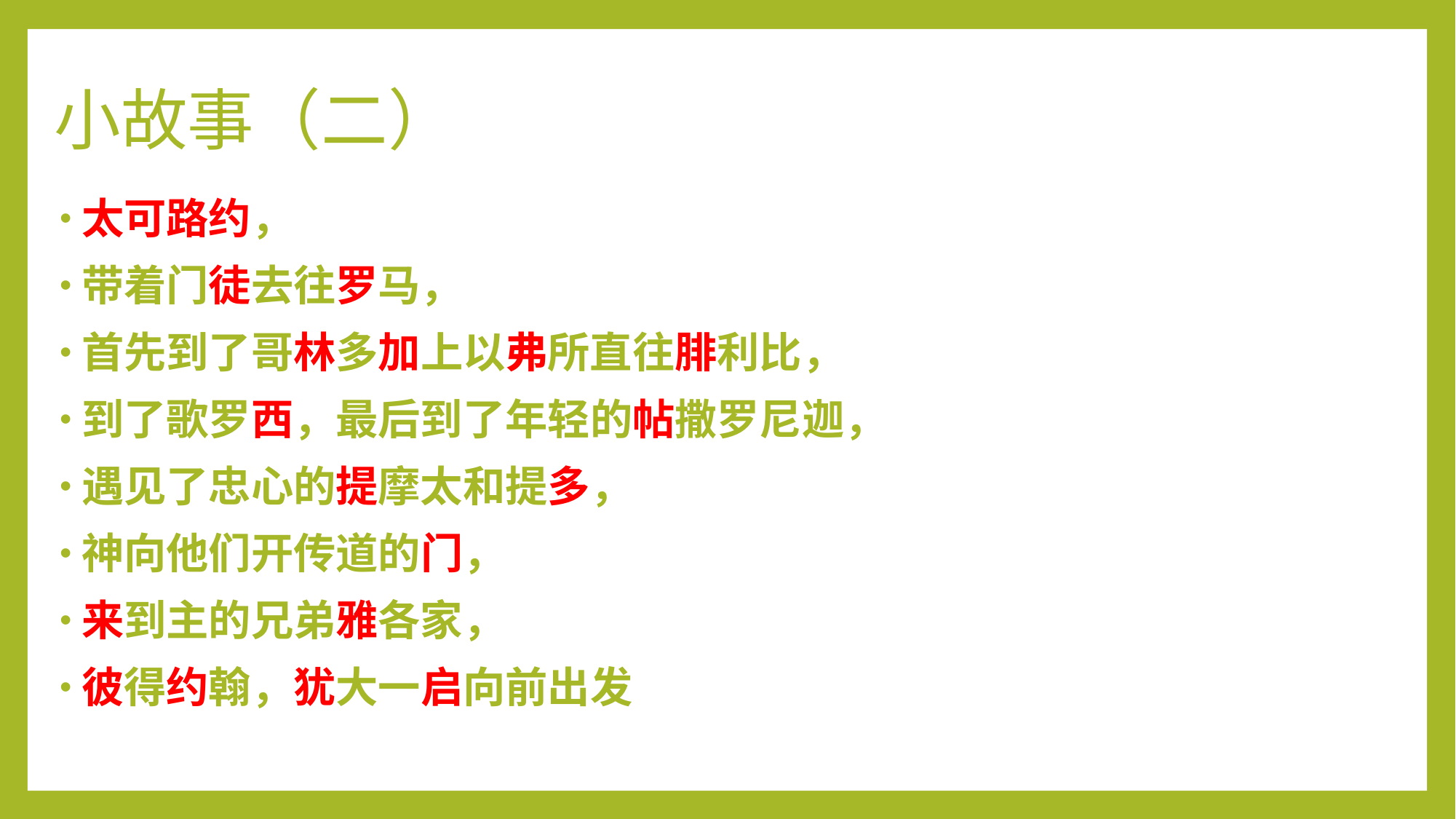

# 小故事（二）
太可路约，
带着门徒去往罗马，
首先到了哥林多加上以弗所直往腓利比，
到了歌罗西，最后到了年轻的帖撒罗尼迦，
遇见了忠心的提摩太和提多，
神向他们开传道的门，
来到主的兄弟雅各家，
彼得约翰，犹大一启向前出发